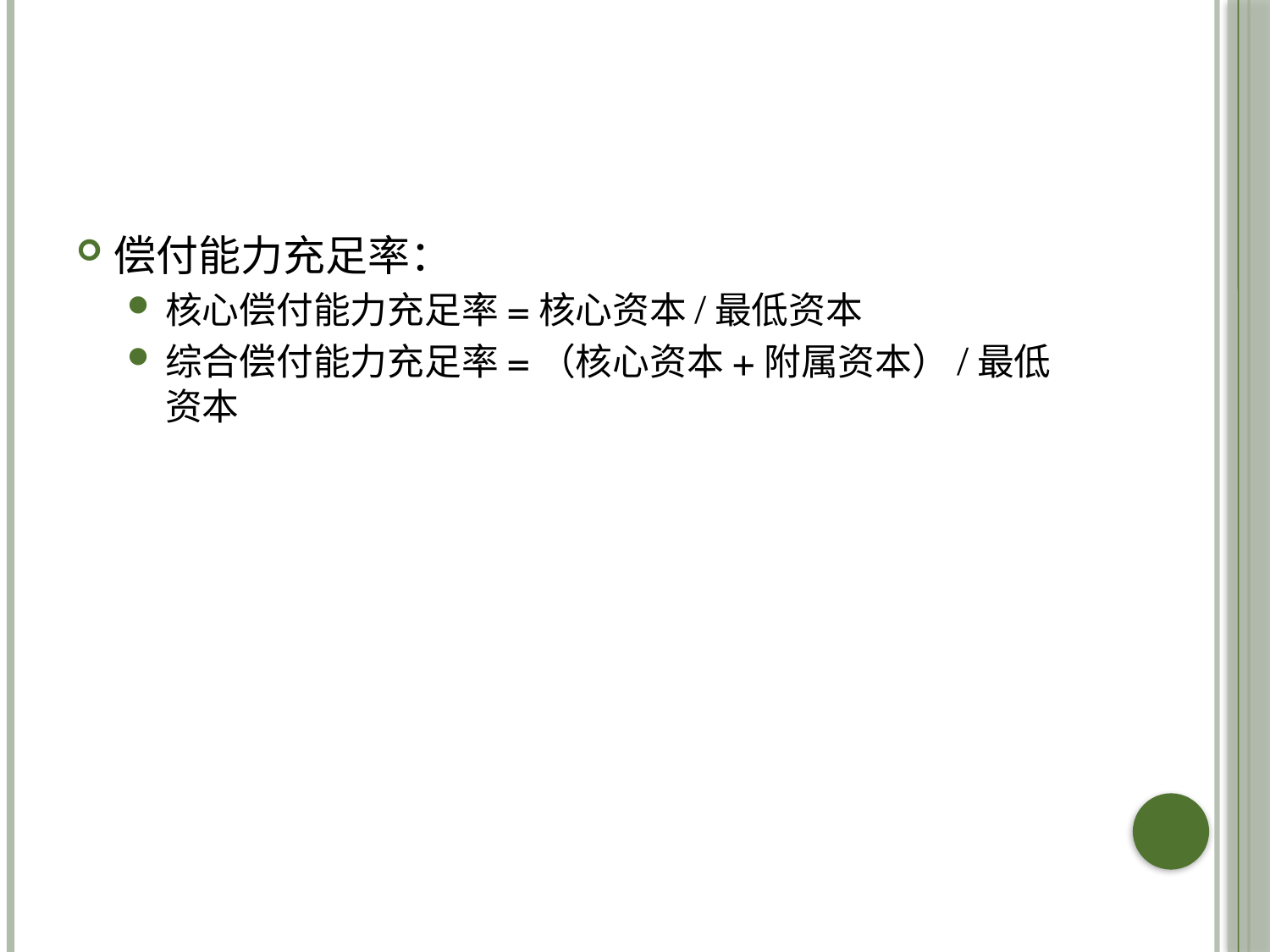

#
偿付能力充足率：
核心偿付能力充足率=核心资本/最低资本
综合偿付能力充足率=（核心资本+附属资本）/最低资本